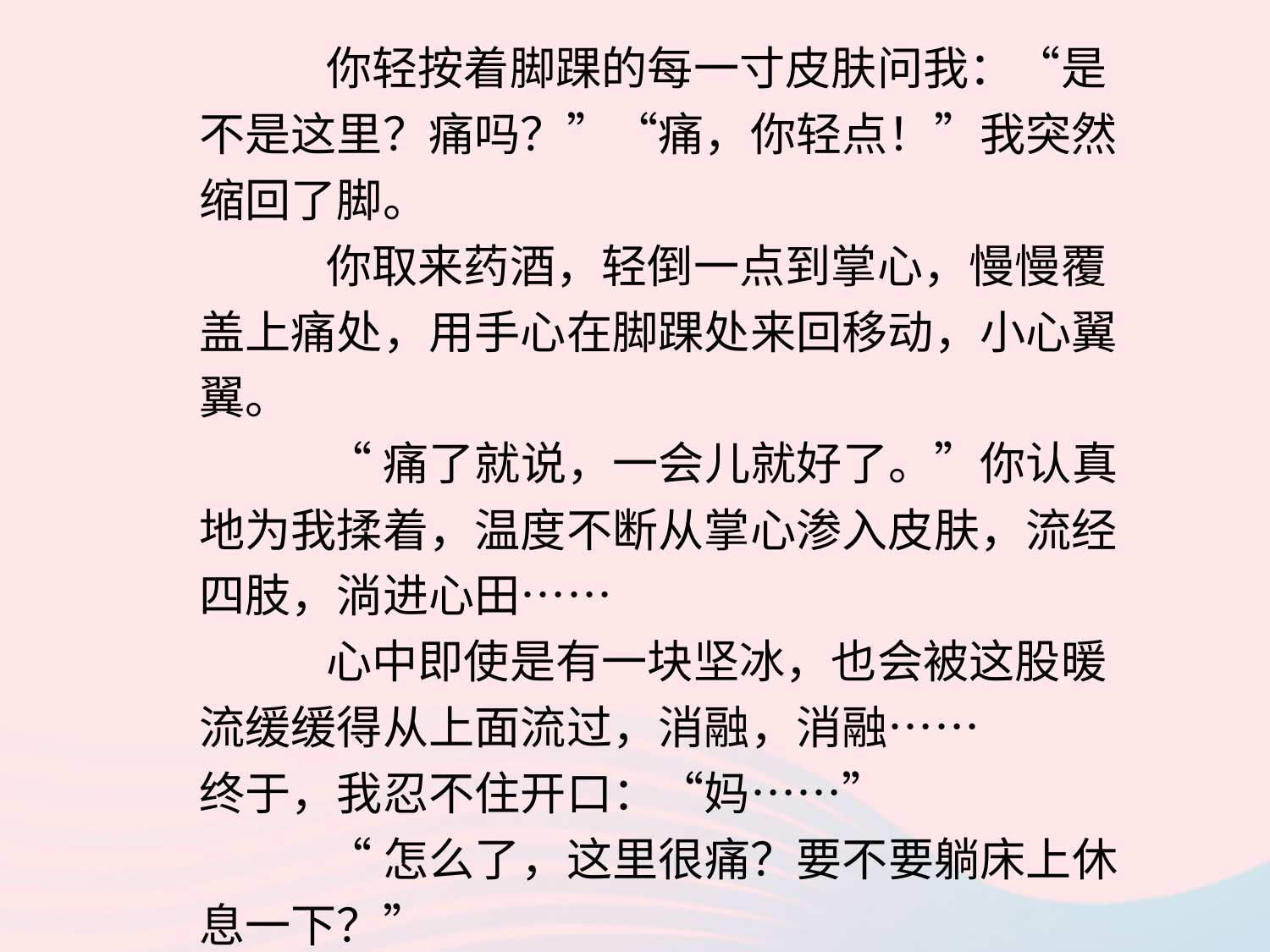

你轻按着脚踝的每一寸皮肤问我：“是不是这里？痛吗？”“痛，你轻点！”我突然缩回了脚。
	你取来药酒，轻倒一点到掌心，慢慢覆盖上痛处，用手心在脚踝处来回移动，小心翼翼。
	“痛了就说，一会儿就好了。”你认真地为我揉着，温度不断从掌心渗入皮肤，流经四肢，淌进心田……
	心中即使是有一块坚冰，也会被这股暖流缓缓得从上面流过，消融，消融……
终于，我忍不住开口：“妈……”
	“怎么了，这里很痛？要不要躺床上休息一下？”